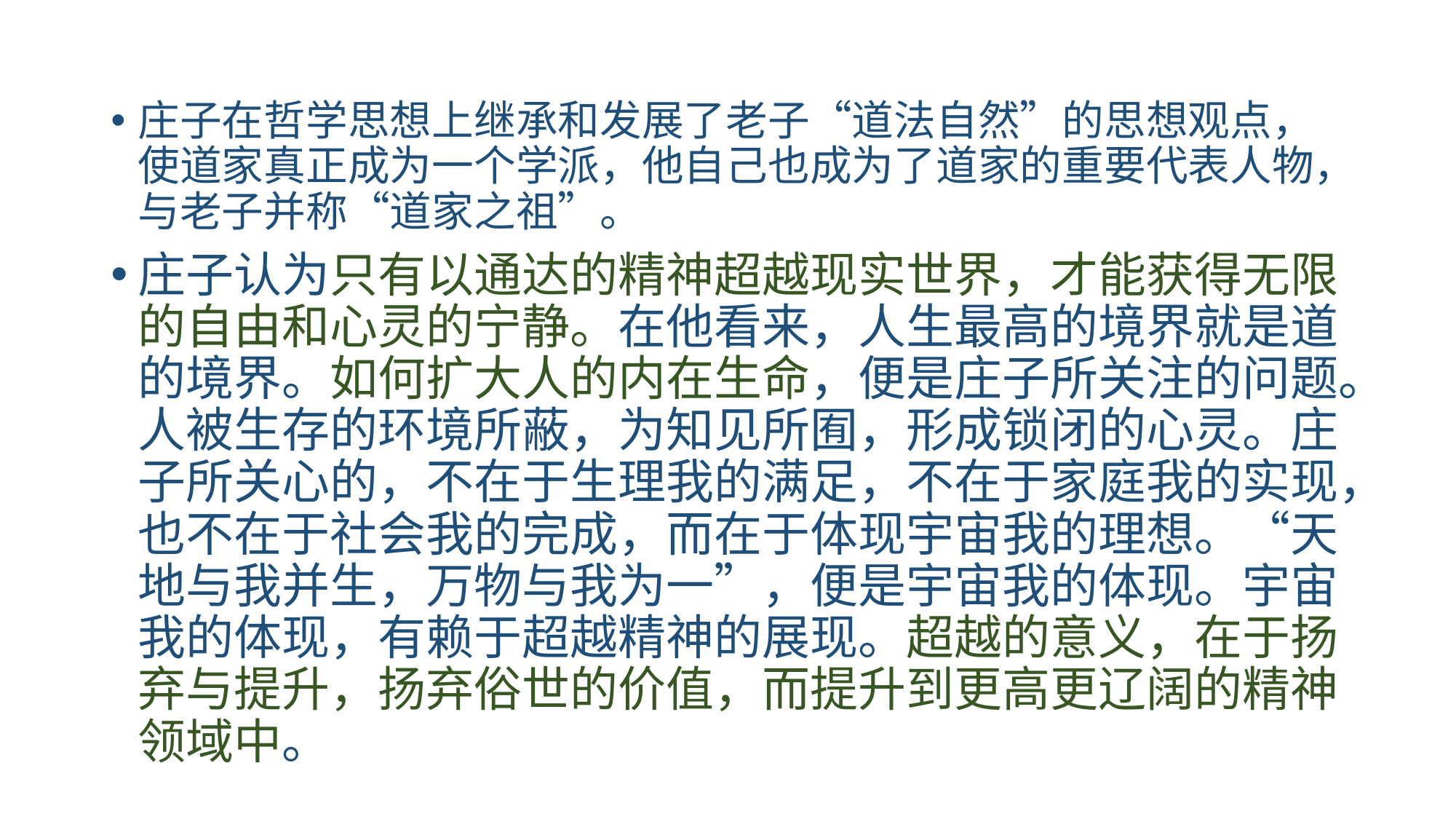

庄子在哲学思想上继承和发展了老子“道法自然”的思想观点，使道家真正成为一个学派，他自己也成为了道家的重要代表人物，与老子并称“道家之祖”。
庄子认为只有以通达的精神超越现实世界，才能获得无限的自由和心灵的宁静。在他看来，人生最高的境界就是道的境界。如何扩大人的内在生命，便是庄子所关注的问题。人被生存的环境所蔽，为知见所囿，形成锁闭的心灵。庄子所关心的，不在于生理我的满足，不在于家庭我的实现，也不在于社会我的完成，而在于体现宇宙我的理想。“天地与我并生，万物与我为一”，便是宇宙我的体现。宇宙我的体现，有赖于超越精神的展现。超越的意义，在于扬弃与提升，扬弃俗世的价值，而提升到更高更辽阔的精神领域中。